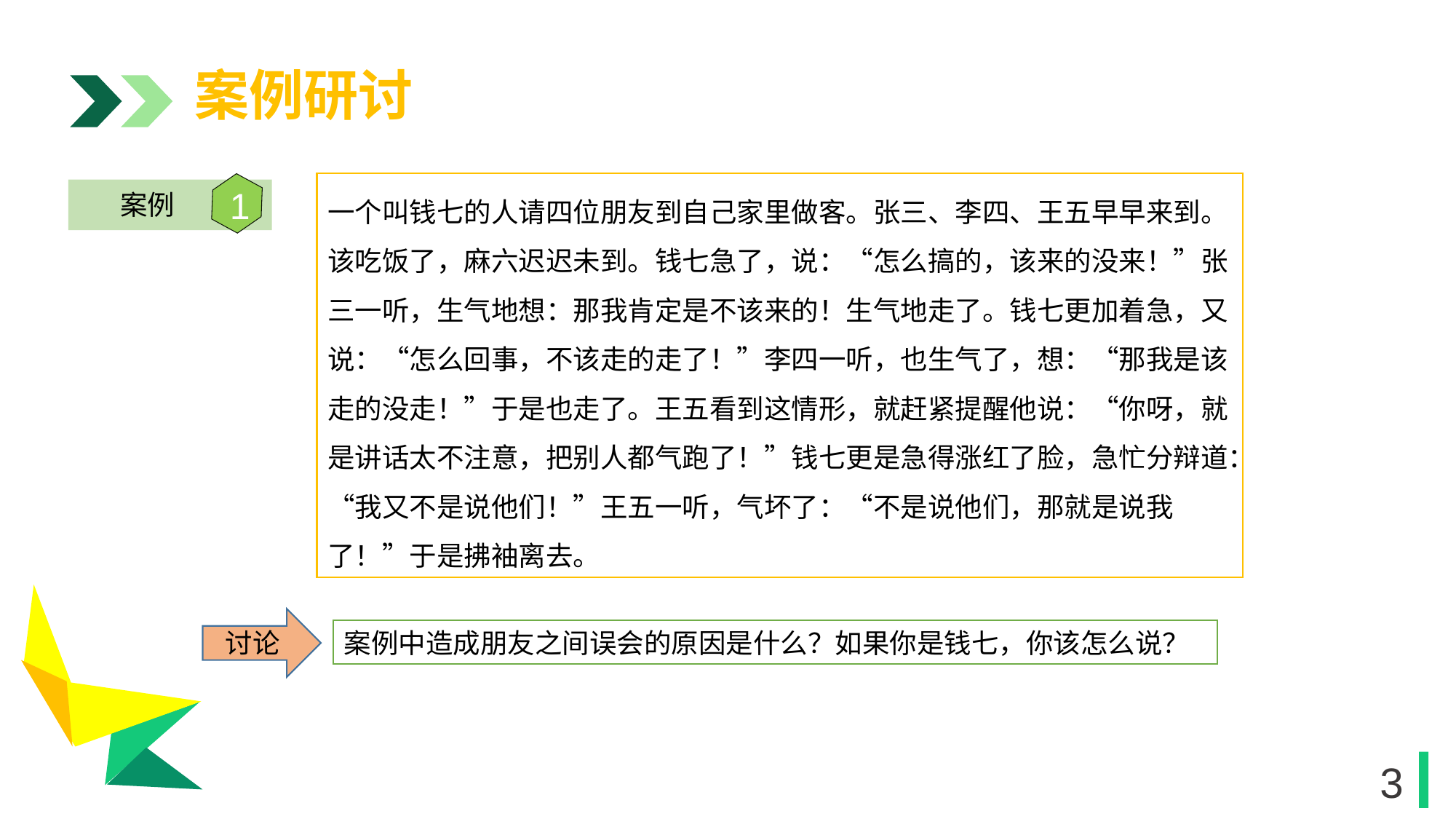

案例研讨

一个叫钱七的人请四位朋友到自己家里做客。张三、李四、王五早早来到。该吃饭了，麻六迟迟未到。钱七急了，说：“怎么搞的，该来的没来！”张三一听，生气地想：那我肯定是不该来的！生气地走了。钱七更加着急，又说：“怎么回事，不该走的走了！”李四一听，也生气了，想：“那我是该走的没走！”于是也走了。王五看到这情形，就赶紧提醒他说：“你呀，就是讲话太不注意，把别人都气跑了！”钱七更是急得涨红了脸，急忙分辩道：“我又不是说他们！”王五一听，气坏了：“不是说他们，那就是说我了！”于是拂袖离去。
1

案例
1

讨论
案例中造成朋友之间误会的原因是什么？如果你是钱七，你该怎么说？
1
3